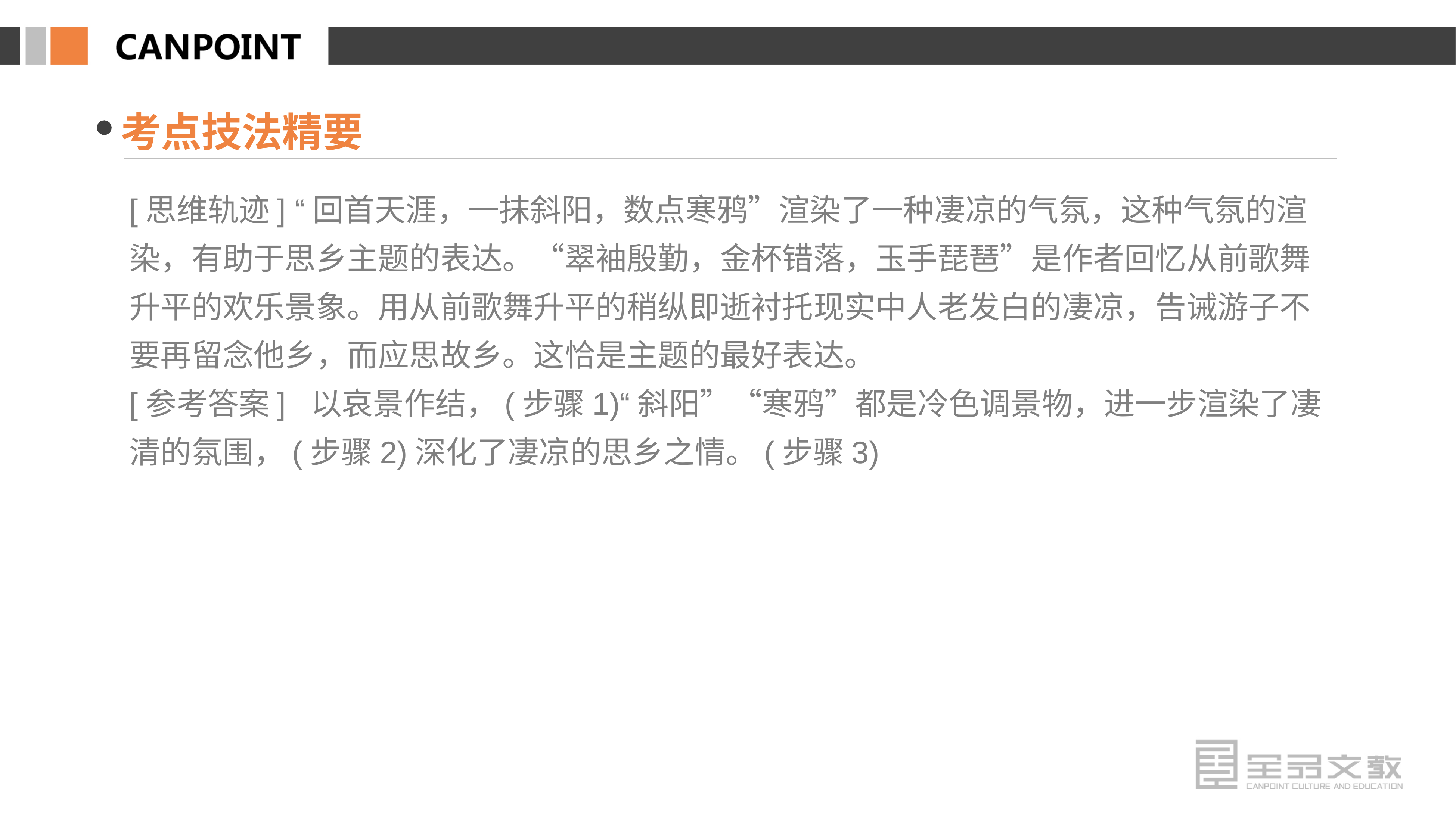

考点技法精要

[思维轨迹] “回首天涯，一抹斜阳，数点寒鸦”渲染了一种凄凉的气氛，这种气氛的渲染，有助于思乡主题的表达。“翠袖殷勤，金杯错落，玉手琵琶”是作者回忆从前歌舞升平的欢乐景象。用从前歌舞升平的稍纵即逝衬托现实中人老发白的凄凉，告诫游子不要再留念他乡，而应思故乡。这恰是主题的最好表达。
[参考答案]  以哀景作结，(步骤1)“斜阳”“寒鸦”都是冷色调景物，进一步渲染了凄清的氛围，(步骤2)深化了凄凉的思乡之情。(步骤3)